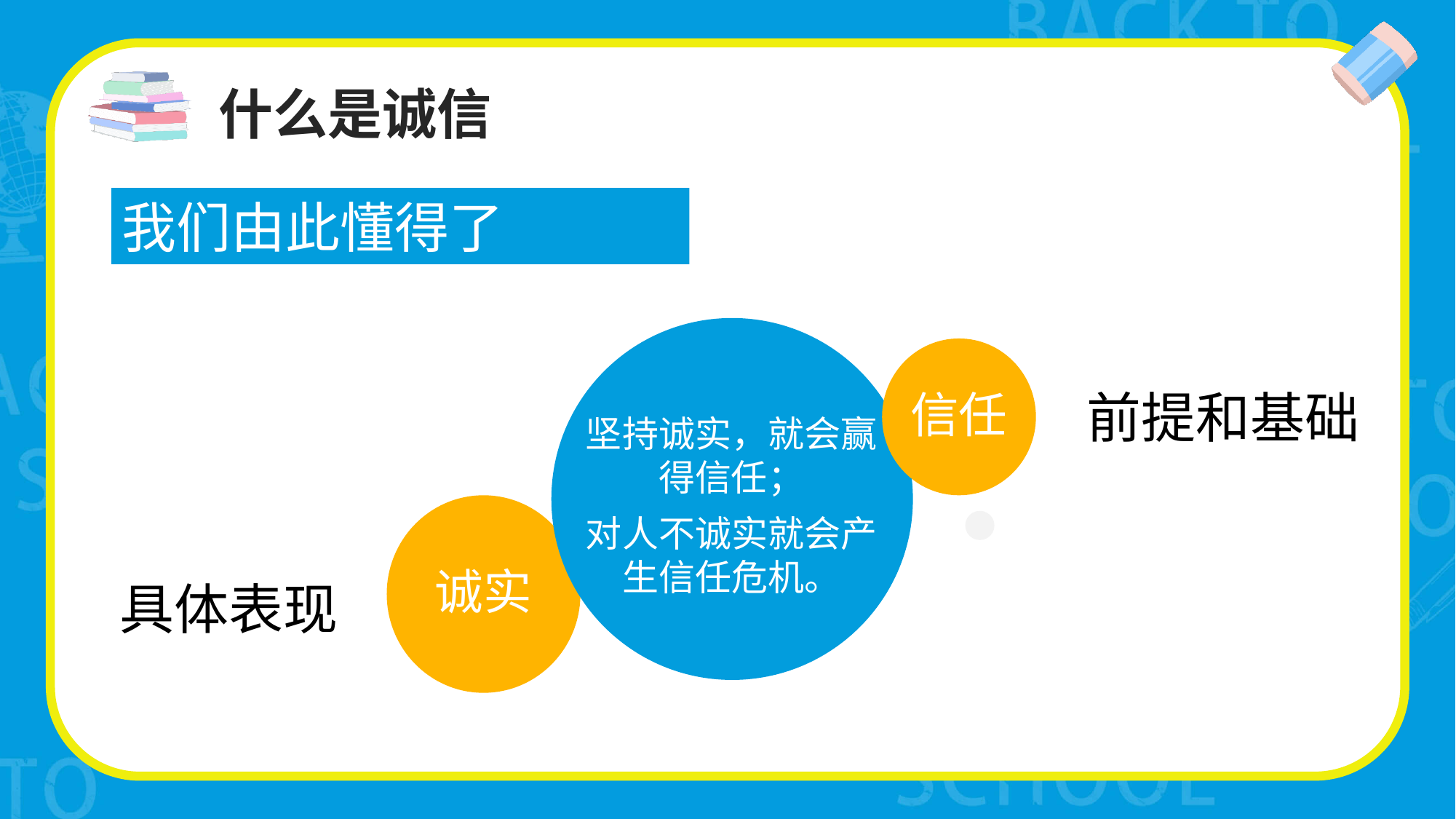

什么是诚信
我们由此懂得了

信任
前提和基础
具体表现
坚持诚实，就会赢得信任；
对人不诚实就会产生信任危机。
诚实